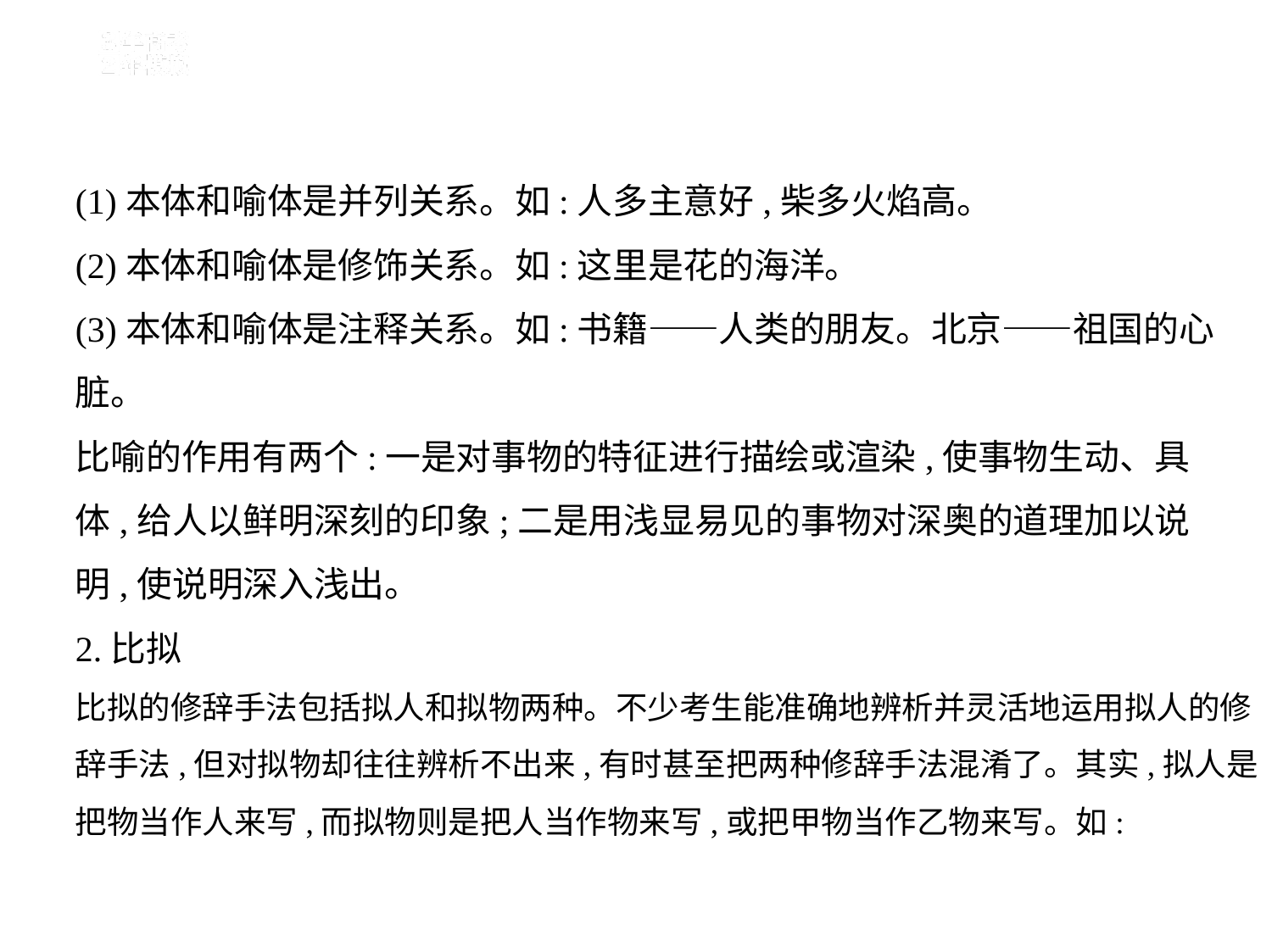

(1)本体和喻体是并列关系。如:人多主意好,柴多火焰高。
(2)本体和喻体是修饰关系。如:这里是花的海洋。
(3)本体和喻体是注释关系。如:书籍——人类的朋友。北京——祖国的心
脏。
比喻的作用有两个:一是对事物的特征进行描绘或渲染,使事物生动、具
体,给人以鲜明深刻的印象;二是用浅显易见的事物对深奥的道理加以说
明,使说明深入浅出。
2.比拟
比拟的修辞手法包括拟人和拟物两种。不少考生能准确地辨析并灵活地运用拟人的修辞手法,但对拟物却往往辨析不出来,有时甚至把两种修辞手法混淆了。其实,拟人是把物当作人来写,而拟物则是把人当作物来写,或把甲物当作乙物来写。如: